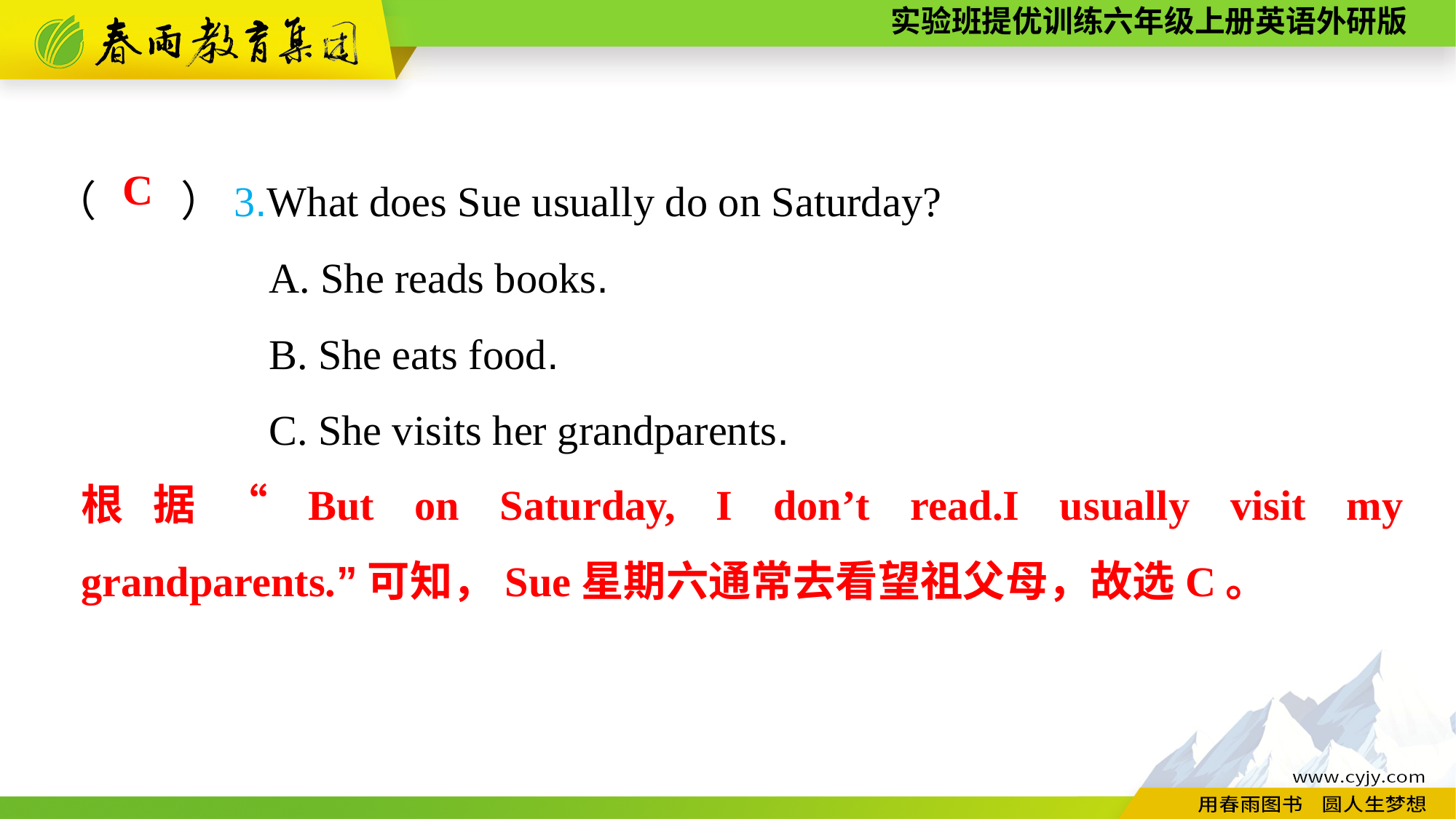

（　　）3.What does Sue usually do on Saturday?
A. She reads books.
B. She eats food.
C. She visits her grandparents.
C
根据“But on Saturday, I don’t read.I usually visit my grandparents.”可知，Sue星期六通常去看望祖父母，故选C。